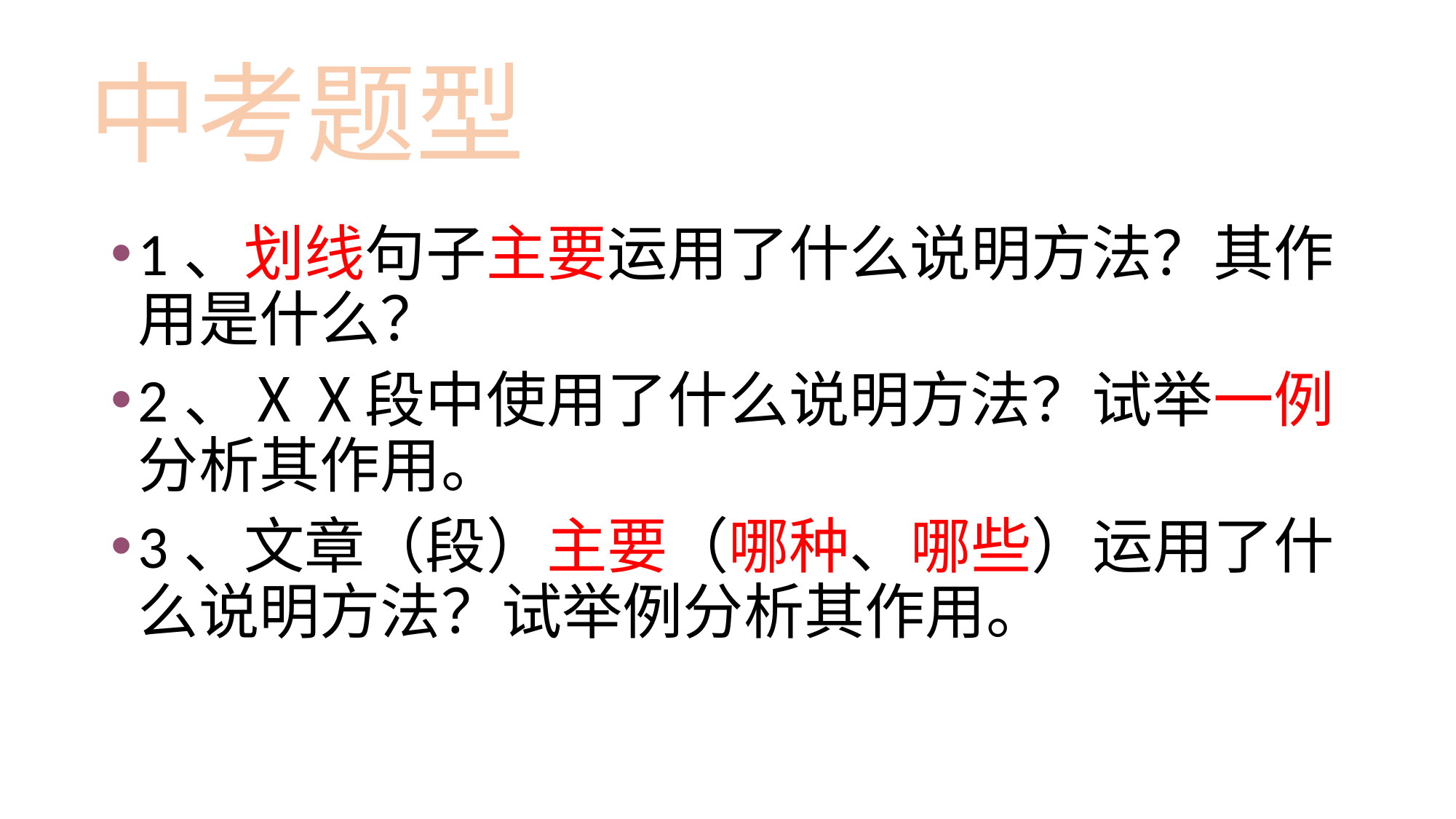

# 中考题型
1、划线句子主要运用了什么说明方法？其作用是什么？
2、ⅩⅩ段中使用了什么说明方法？试举一例分析其作用。
3、文章（段）主要（哪种、哪些）运用了什么说明方法？试举例分析其作用。